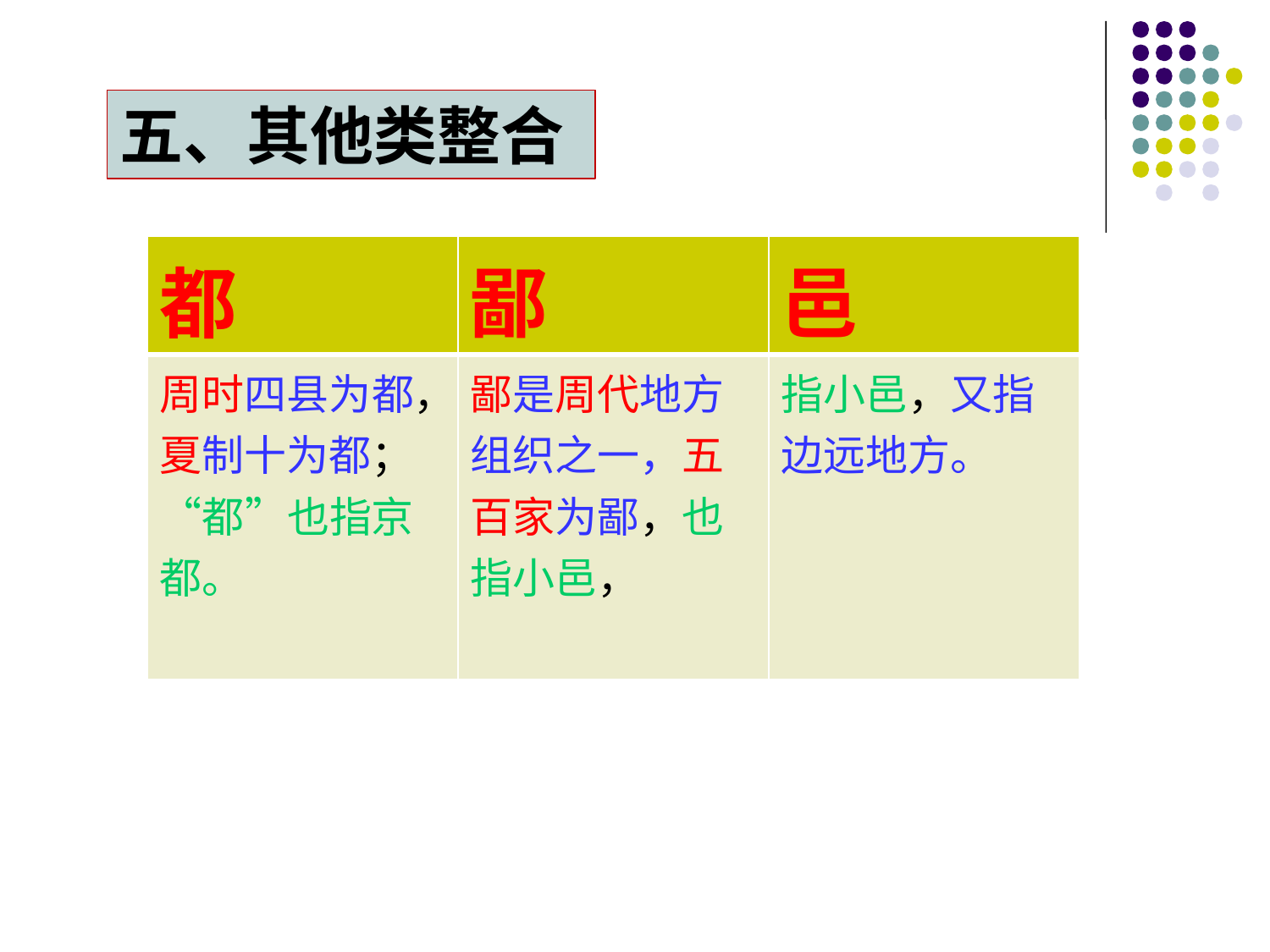

五、其他类整合
| 都 | 鄙 | 邑 |
| --- | --- | --- |
| 周时四县为都，夏制十为都；“都”也指京都。 | 鄙是周代地方组织之一，五百家为鄙，也指小邑， | 指小邑，又指边远地方。 |